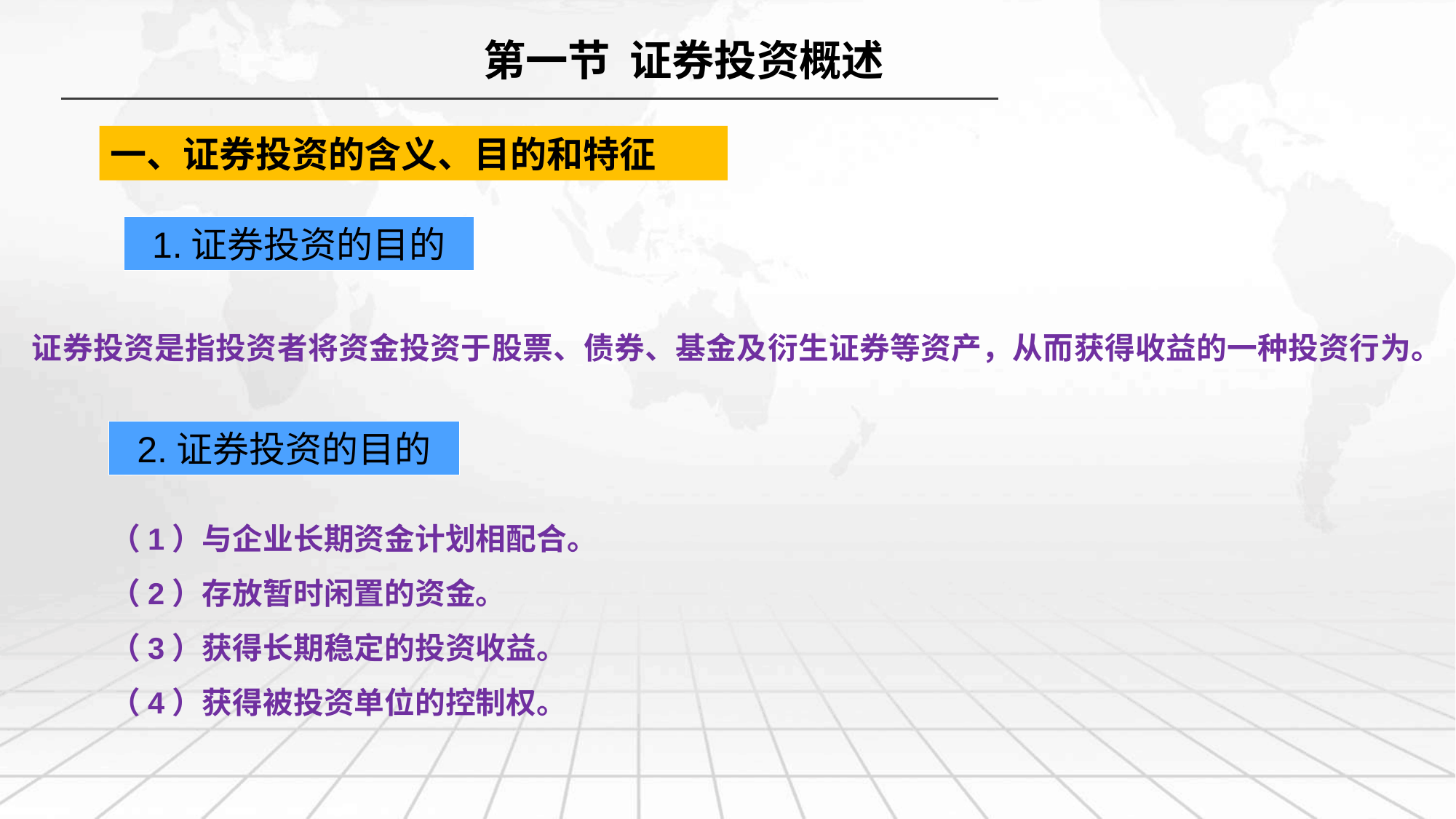

第一节  证券投资概述
一、证券投资的含义、目的和特征
1.证券投资的目的

证券投资是指投资者将资金投资于股票、债券、基金及衍生证券等资产，从而获得收益的一种投资行为。
2.证券投资的目的
（1）与企业长期资金计划相配合。
（2）存放暂时闲置的资金。
（3）获得长期稳定的投资收益。
（4）获得被投资单位的控制权。